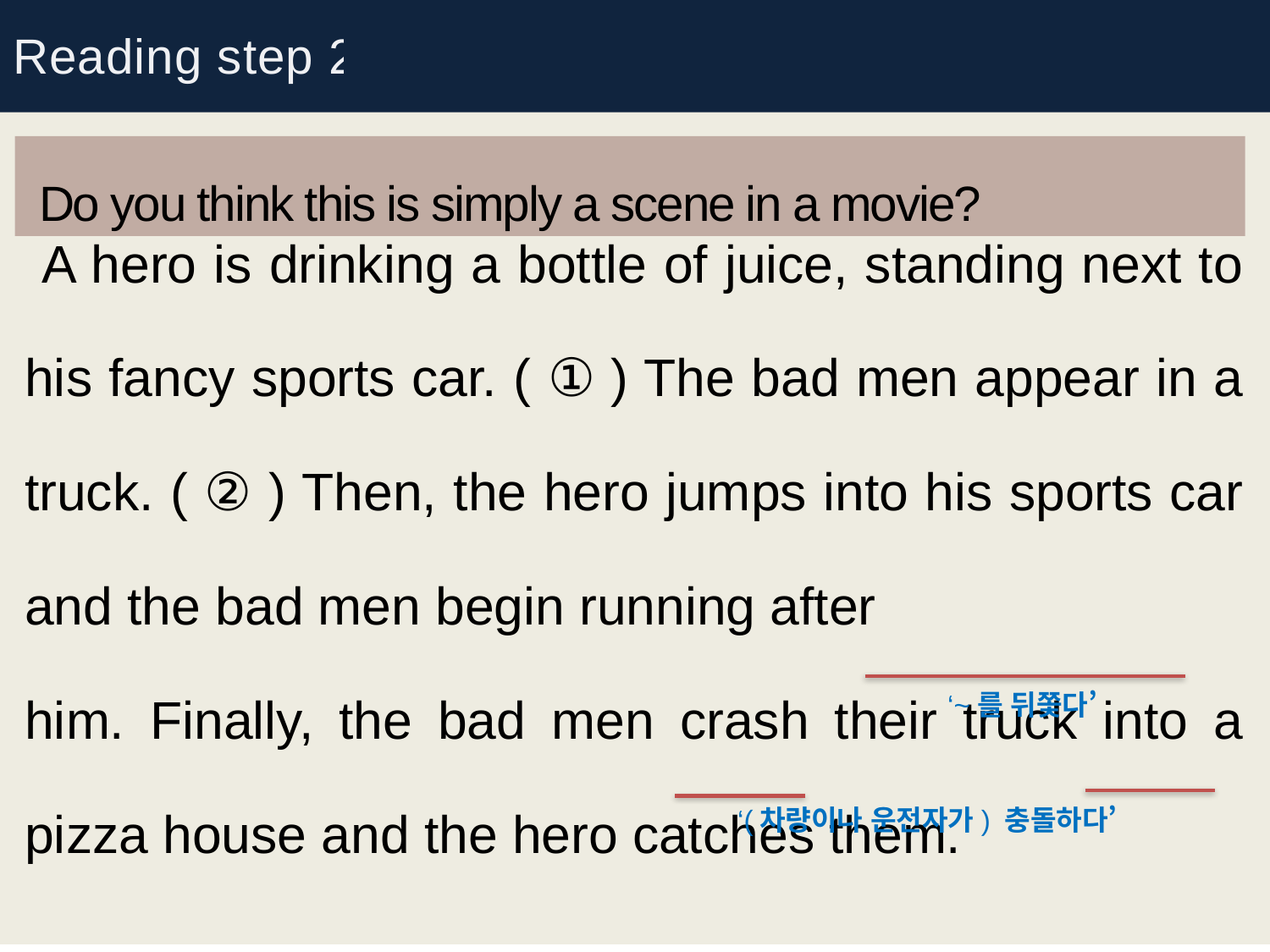

Reading step 2

 A hero is drinking a bottle of juice, standing next to his fancy sports car. ( ① ) The bad men appear in a truck. ( ② ) Then, the hero jumps into his sports car and the bad men begin running after
him. Finally, the bad men crash their truck into a pizza house and the hero catches them.
Do you think this is simply a scene in a movie?
‘~를 뒤쫓다’
‘(차량이나 운전자가) 충돌하다’